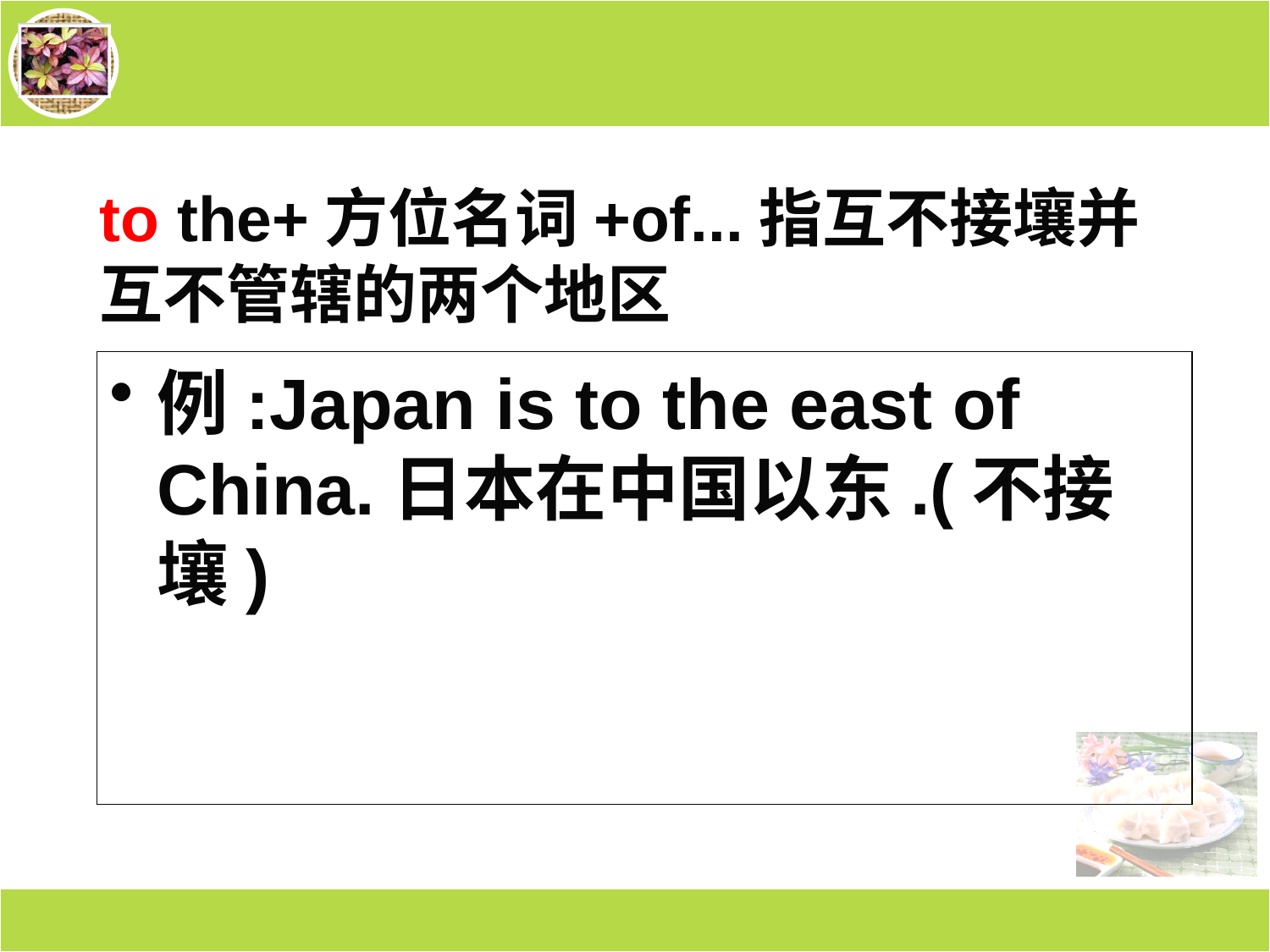

# to the+方位名词+of...指互不接壤并互不管辖的两个地区
例:Japan is to the east of China.日本在中国以东.(不接壤)